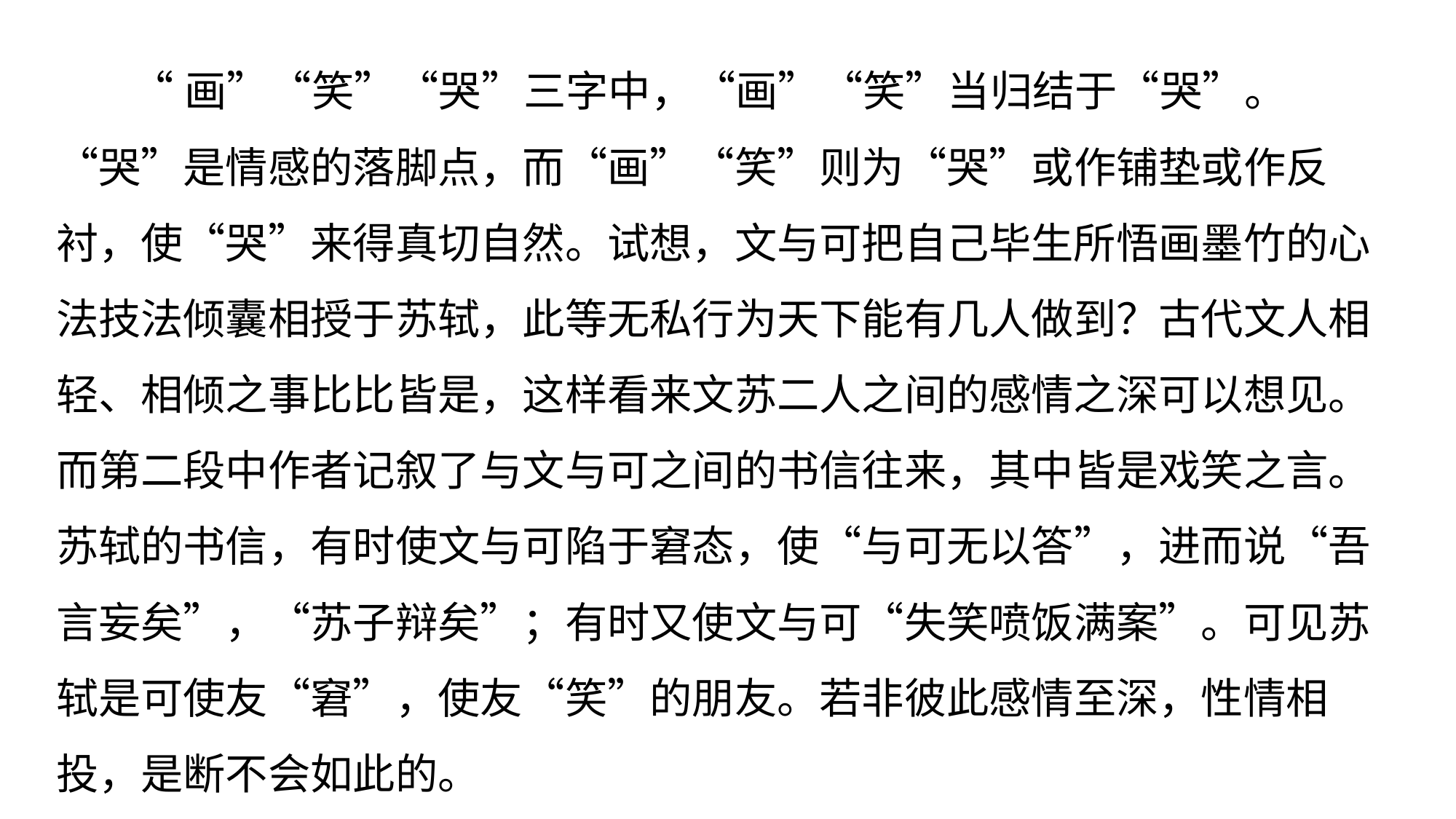

“画”“笑”“哭”三字中，“画”“笑”当归结于“哭”。“哭”是情感的落脚点，而“画”“笑”则为“哭”或作铺垫或作反衬，使“哭”来得真切自然。试想，文与可把自己毕生所悟画墨竹的心法技法倾囊相授于苏轼，此等无私行为天下能有几人做到？古代文人相轻、相倾之事比比皆是，这样看来文苏二人之间的感情之深可以想见。而第二段中作者记叙了与文与可之间的书信往来，其中皆是戏笑之言。苏轼的书信，有时使文与可陷于窘态，使“与可无以答”，进而说“吾言妄矣”，“苏子辩矣”；有时又使文与可“失笑喷饭满案”。可见苏轼是可使友“窘”，使友“笑”的朋友。若非彼此感情至深，性情相投，是断不会如此的。